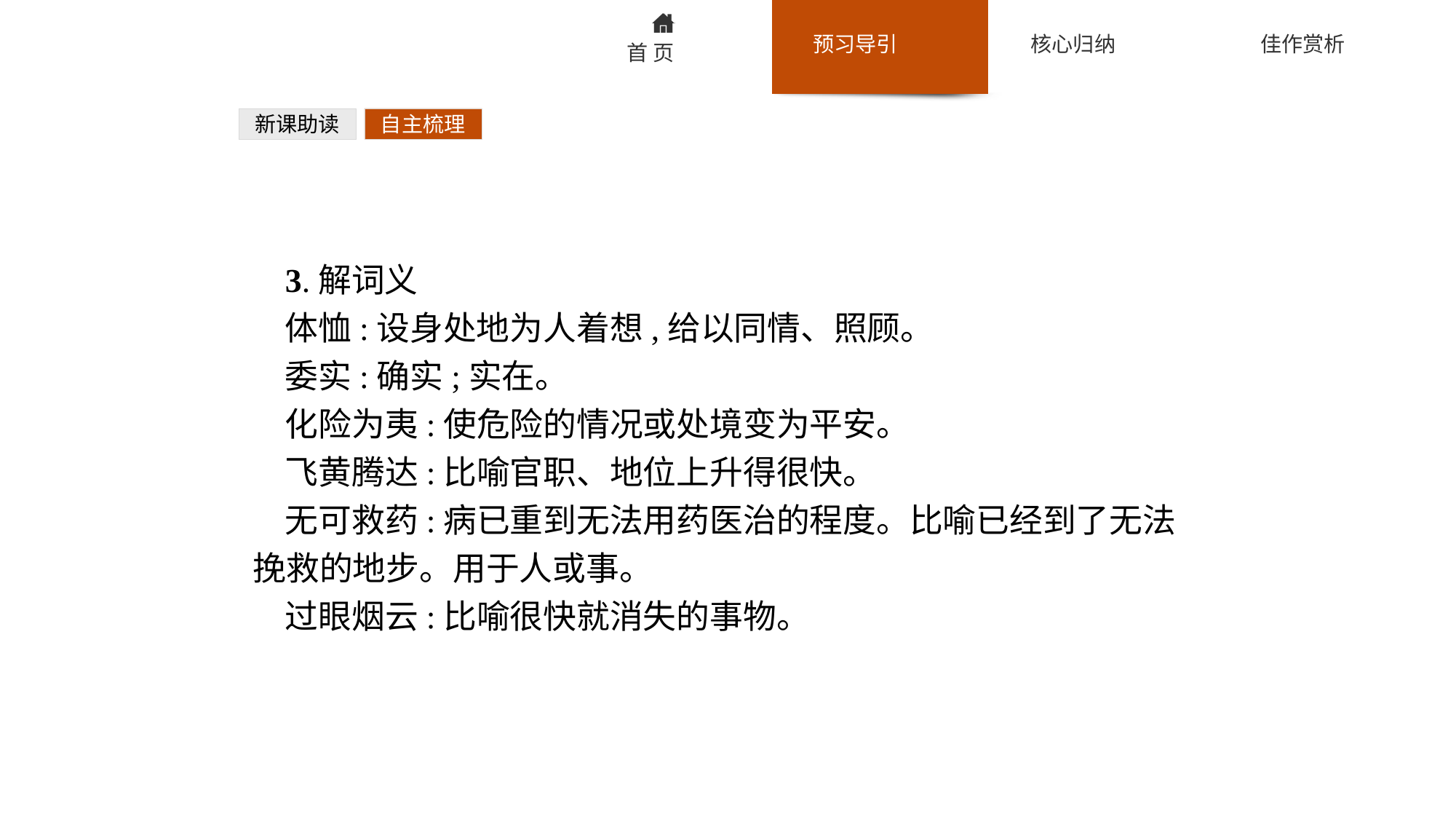

新课助读
自主梳理
3.解词义
体恤:设身处地为人着想,给以同情、照顾。
委实:确实;实在。
化险为夷:使危险的情况或处境变为平安。
飞黄腾达:比喻官职、地位上升得很快。
无可救药:病已重到无法用药医治的程度。比喻已经到了无法挽救的地步。用于人或事。
过眼烟云:比喻很快就消失的事物。